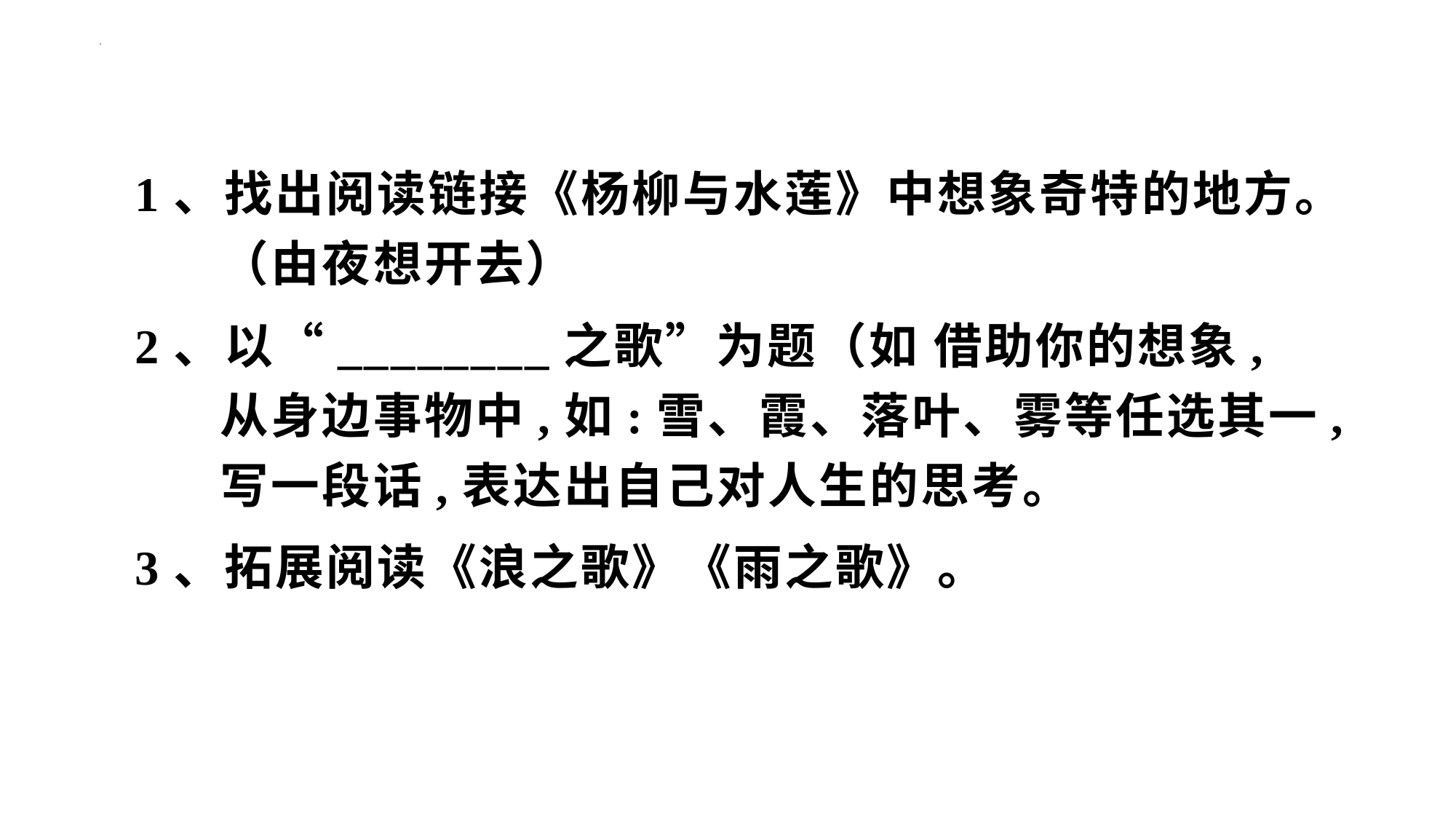

1、找出阅读链接《杨柳与水莲》中想象奇特的地方。（由夜想开去）
2、以“________之歌”为题（如 借助你的想象,从身边事物中,如:雪、霞、落叶、雾等任选其一,写一段话,表达出自己对人生的思考。
3、拓展阅读《浪之歌》《雨之歌》。